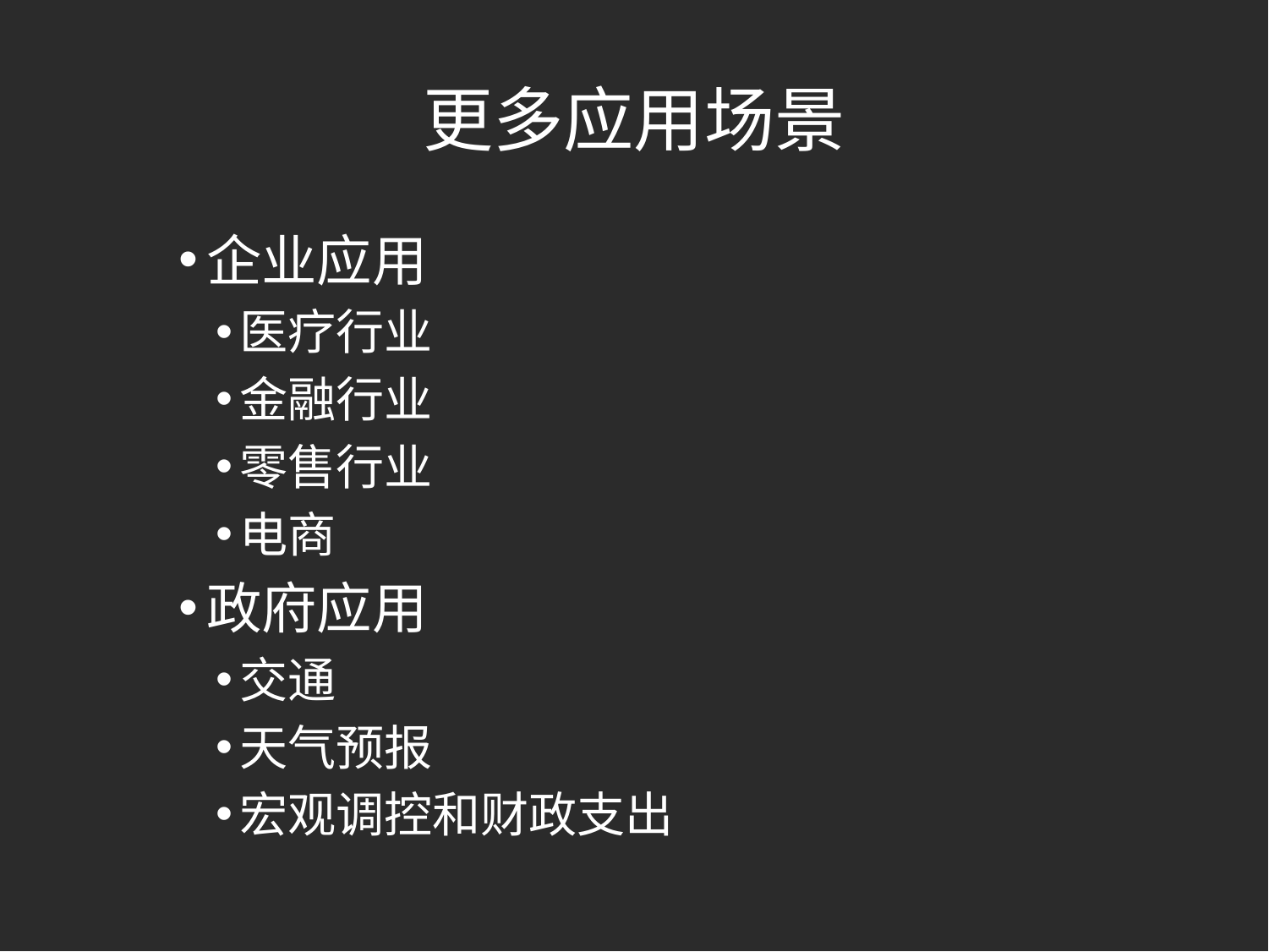

# 更多应用场景
企业应用
医疗行业
金融行业
零售行业
电商
政府应用
交通
天气预报
宏观调控和财政支出